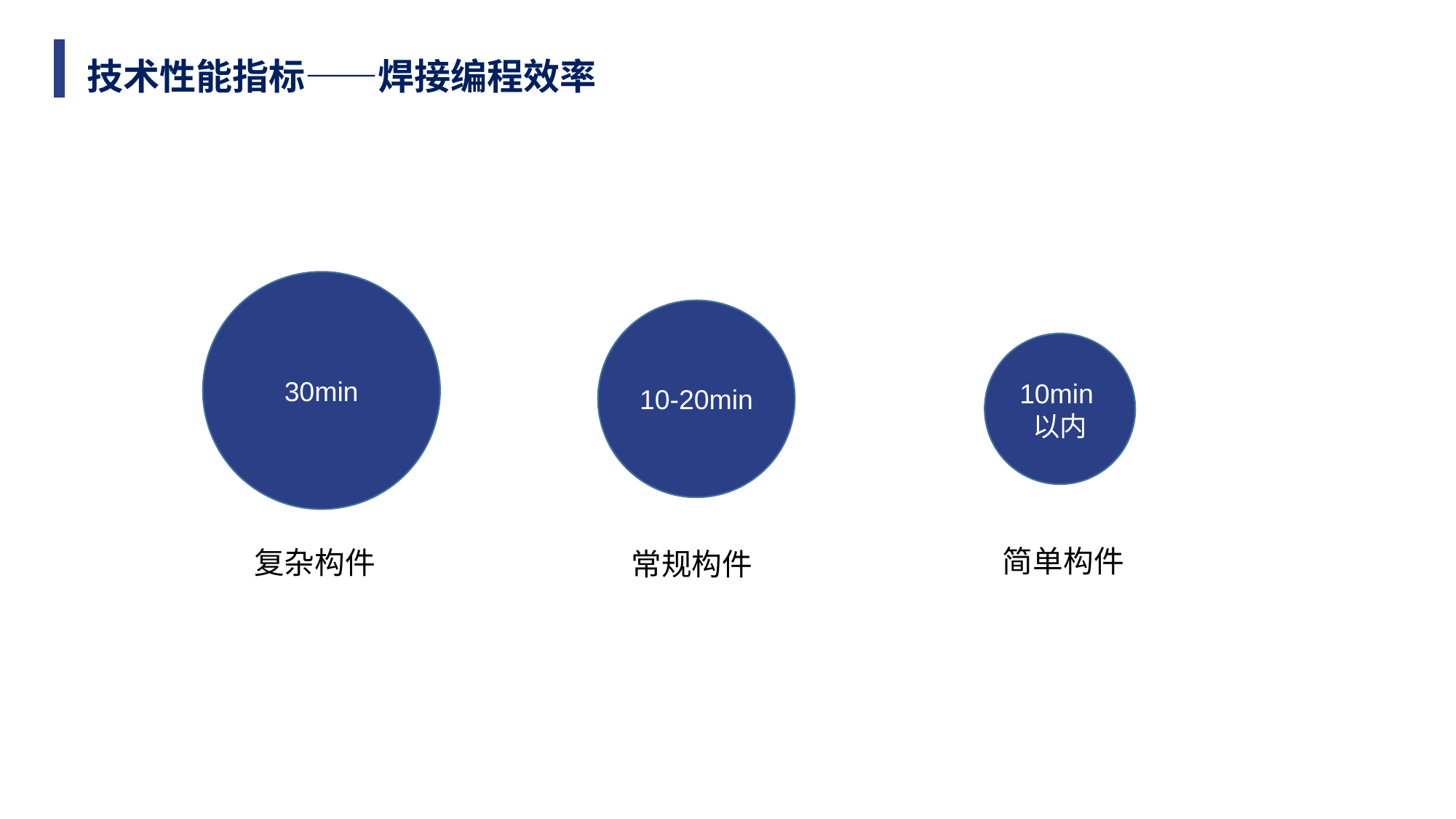

技术性能指标——焊接编程效率

30min
10-20min
10min以内
简单构件
复杂构件
常规构件